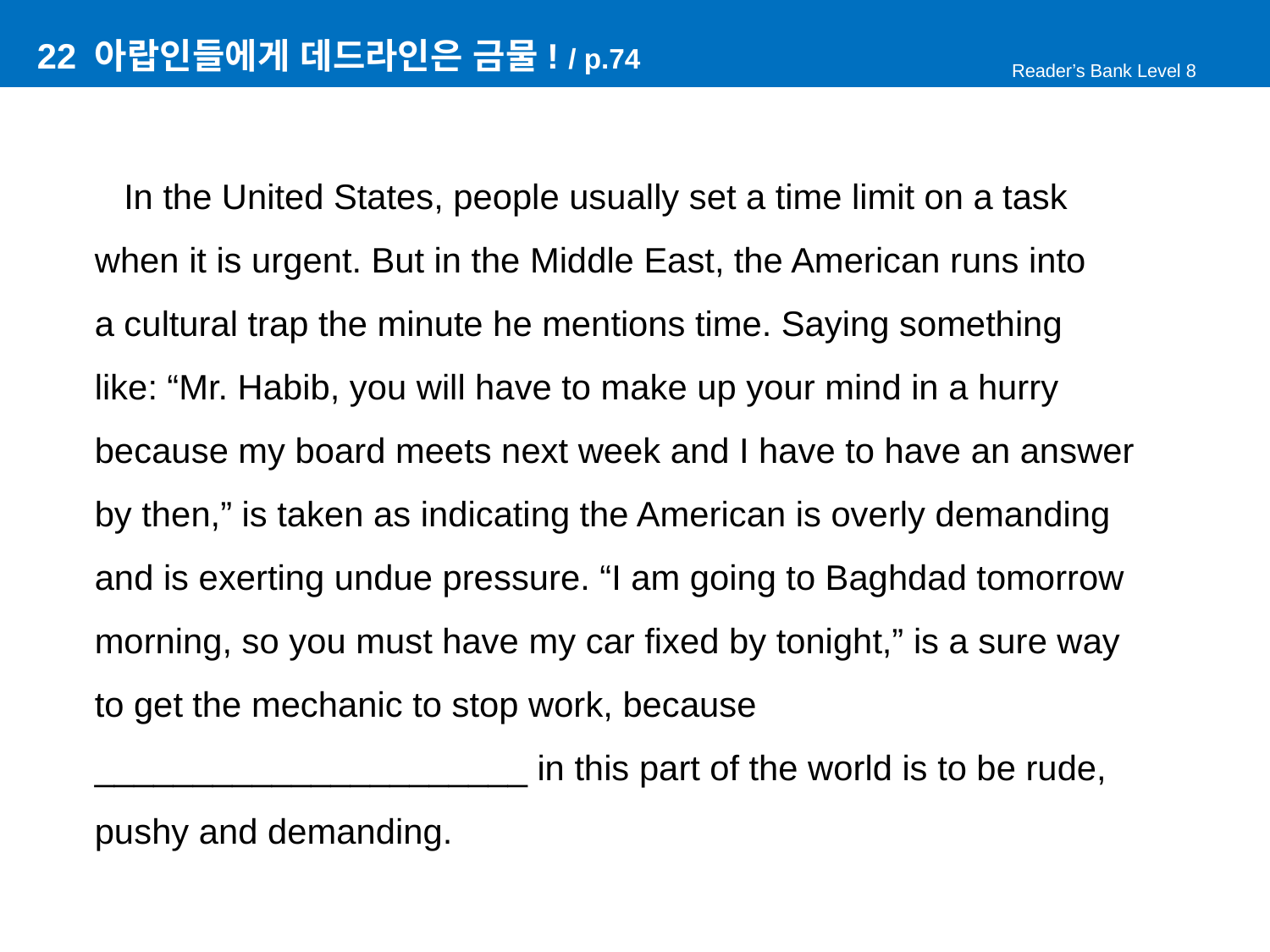

# 22 아랍인들에게 데드라인은 금물! / p.74
Reader’s Bank Level 8

   In the United States, people usually set a time limit on a task
when it is urgent. But in the Middle East, the American runs into
a cultural trap the minute he mentions time. Saying something
like: “Mr. Habib, you will have to make up your mind in a hurry
because my board meets next week and I have to have an answer
by then,” is taken as indicating the American is overly demanding
and is exerting undue pressure. “I am going to Baghdad tomorrow
morning, so you must have my car fixed by tonight,” is a sure way
to get the mechanic to stop work, because ______________________ in this part of the world is to be rude, pushy and demanding.